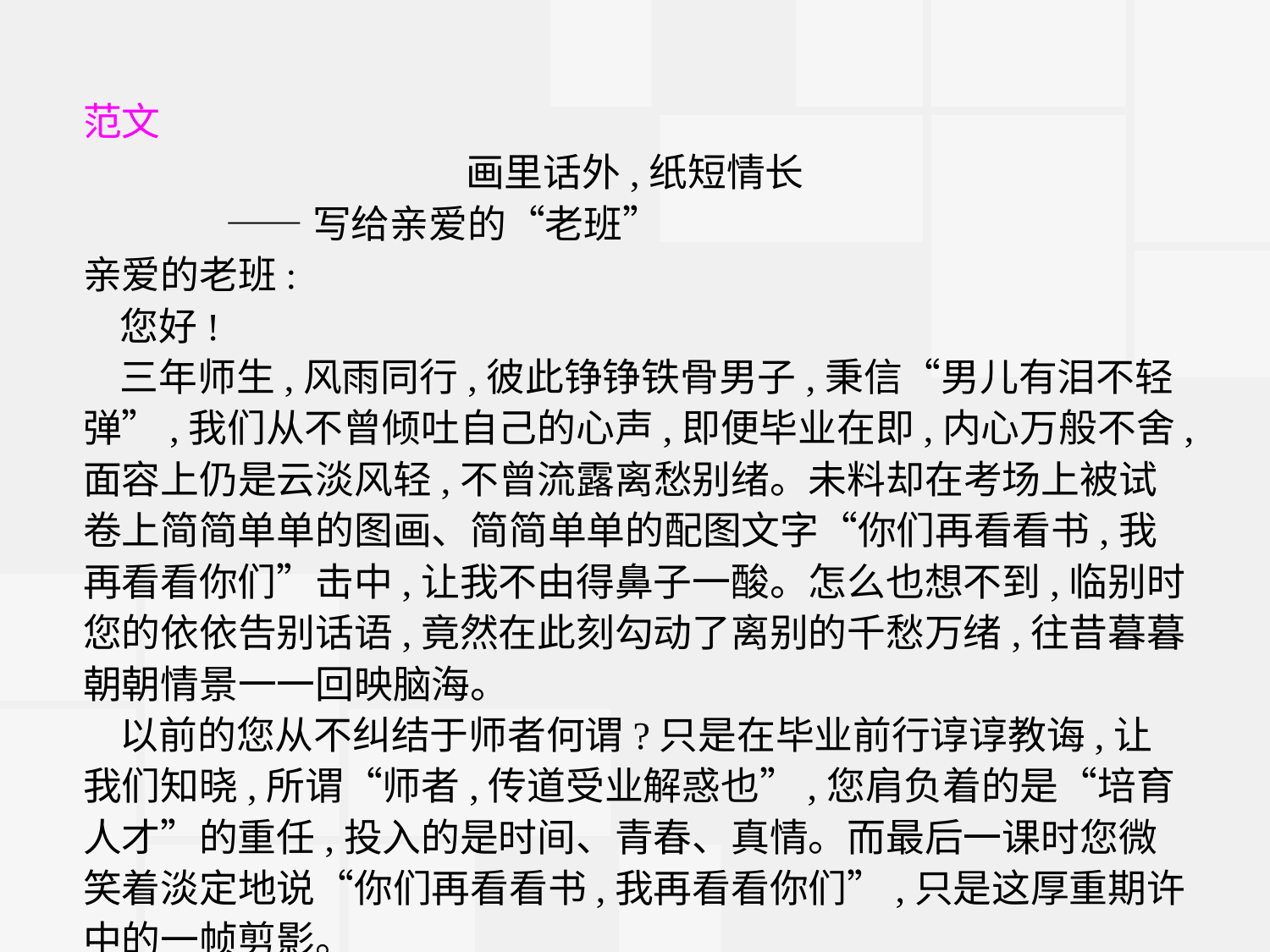

范文
画里话外,纸短情长
	——写给亲爱的“老班”
亲爱的老班:
您好!
三年师生,风雨同行,彼此铮铮铁骨男子,秉信“男儿有泪不轻弹”,我们从不曾倾吐自己的心声,即便毕业在即,内心万般不舍,面容上仍是云淡风轻,不曾流露离愁别绪。未料却在考场上被试卷上简简单单的图画、简简单单的配图文字“你们再看看书,我再看看你们”击中,让我不由得鼻子一酸。怎么也想不到,临别时您的依依告别话语,竟然在此刻勾动了离别的千愁万绪,往昔暮暮朝朝情景一一回映脑海。
以前的您从不纠结于师者何谓?只是在毕业前行谆谆教诲,让我们知晓,所谓“师者,传道受业解惑也”,您肩负着的是“培育人才”的重任,投入的是时间、青春、真情。而最后一课时您微笑着淡定地说“你们再看看书,我再看看你们”,只是这厚重期许中的一帧剪影。